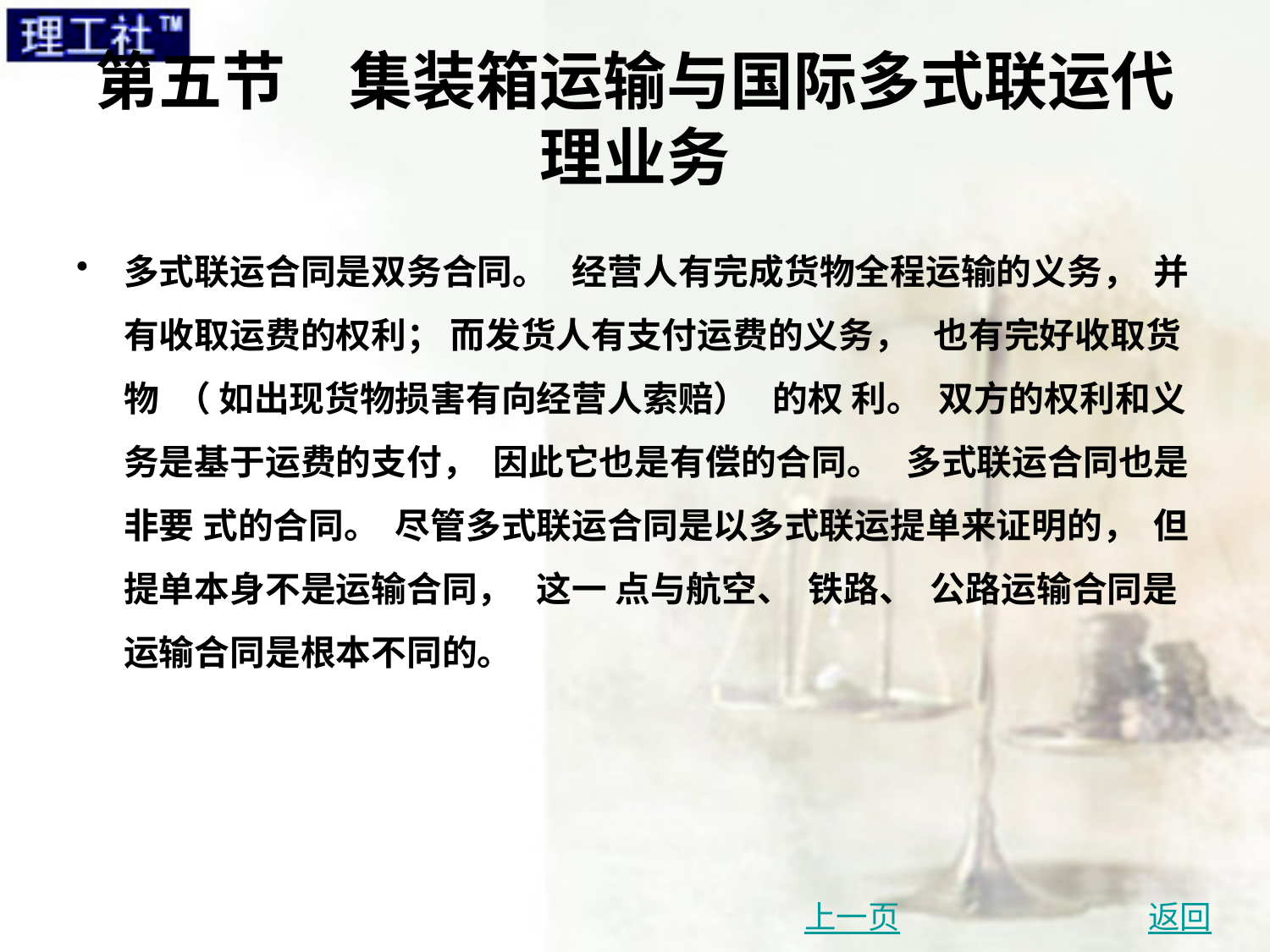

# 第五节　集装箱运输与国际多式联运代理业务
多式联运合同是双务合同。   经营人有完成货物全程运输的义务，  并有收取运费的权利； 而发货人有支付运费的义务，   也有完好收取货物  （ 如出现货物损害有向经营人索赔）   的权 利。  双方的权利和义务是基于运费的支付，  因此它也是有偿的合同。   多式联运合同也是非要 式的合同。  尽管多式联运合同是以多式联运提单来证明的，  但提单本身不是运输合同，   这一 点与航空、  铁路、  公路运输合同是运输合同是根本不同的。

上一页
返回